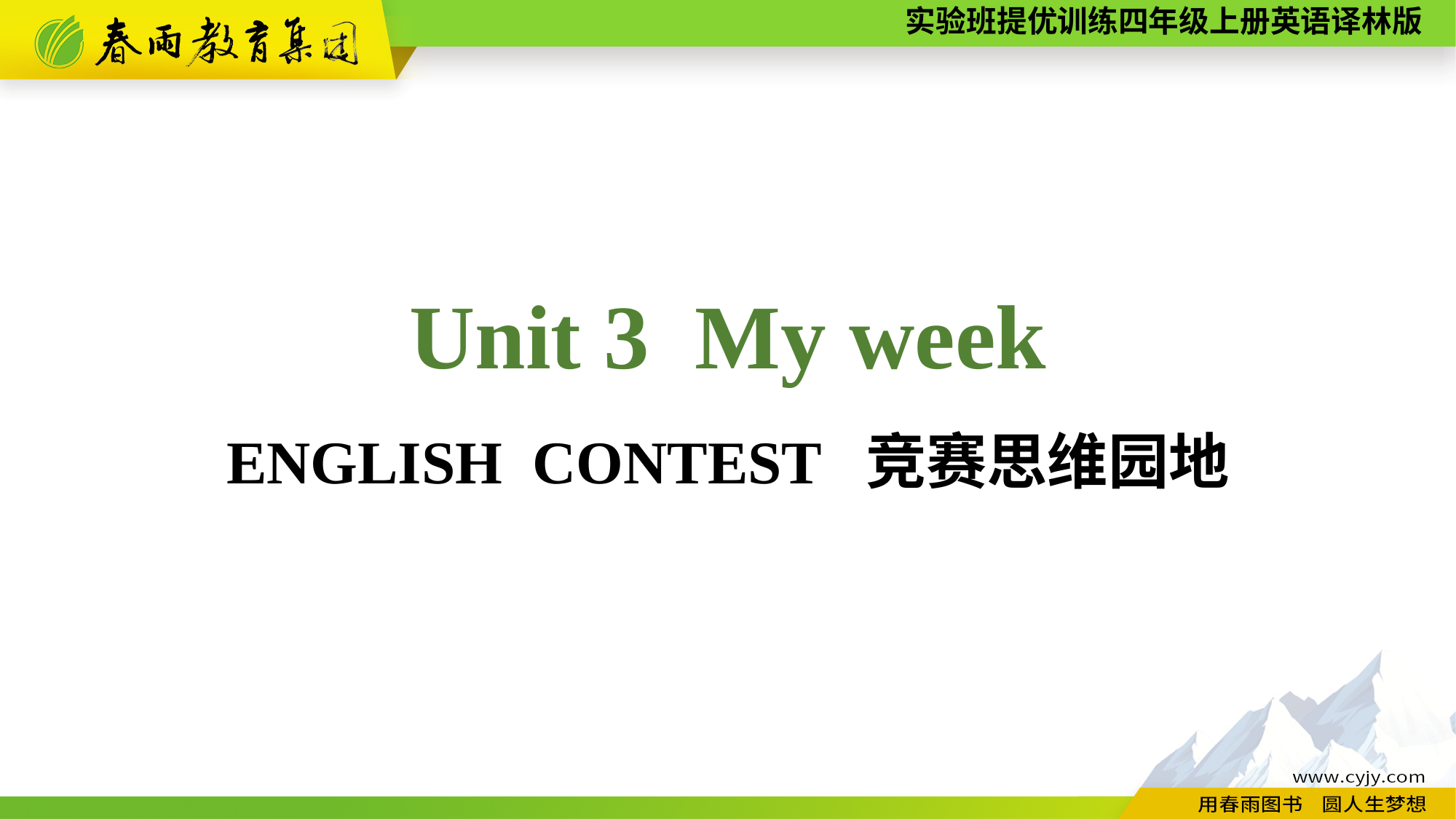

Unit 3  My week
ENGLISH  CONTEST  竞赛思维园地